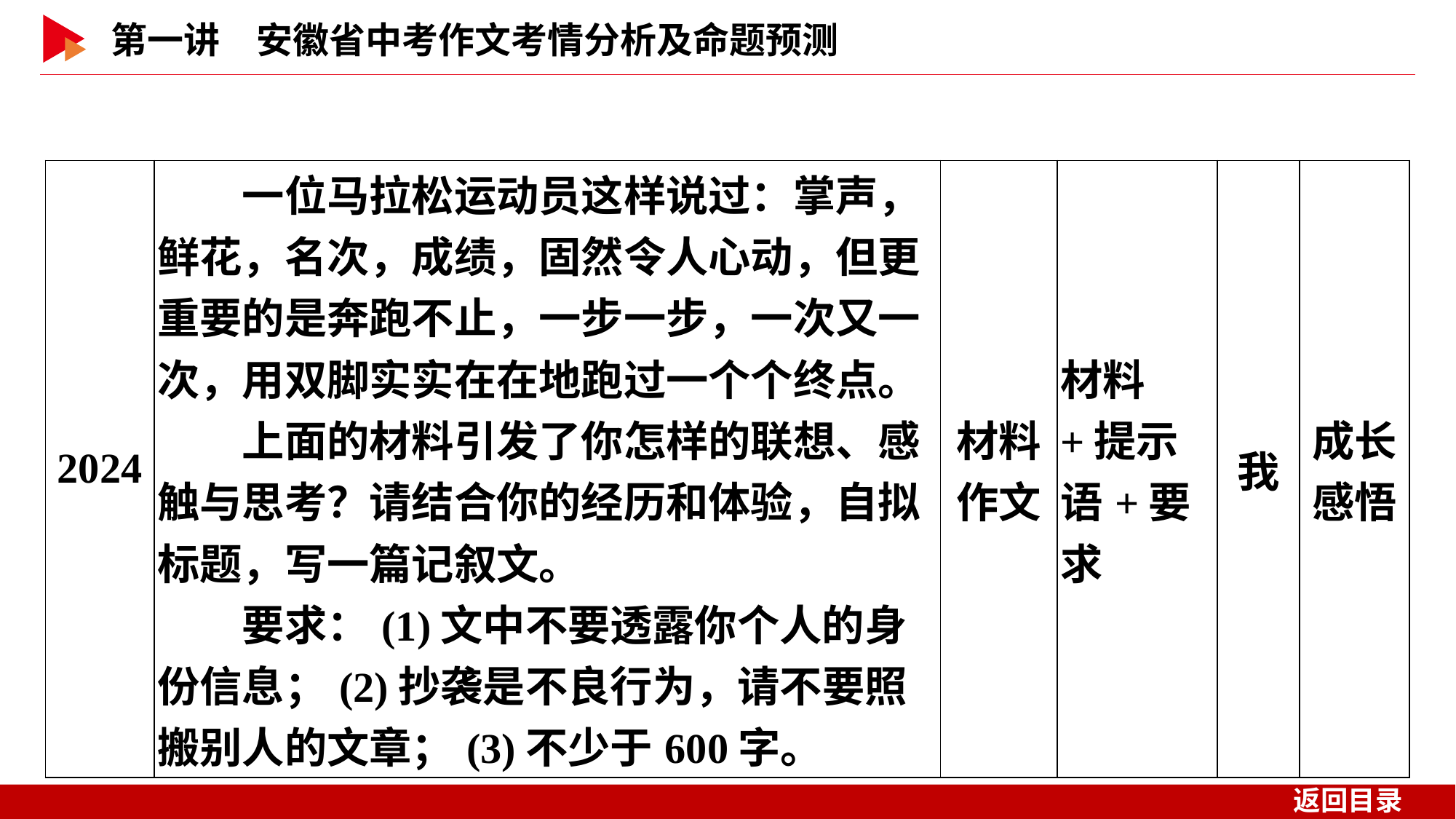

| 2024 | 一位马拉松运动员这样说过：掌声，鲜花，名次，成绩，固然令人心动，但更重要的是奔跑不止，一步一步，一次又一次，用双脚实实在在地跑过一个个终点。 　　上面的材料引发了你怎样的联想、感触与思考？请结合你的经历和体验，自拟标题，写一篇记叙文。 　　要求：(1)文中不要透露你个人的身份信息；(2)抄袭是不良行为，请不要照搬别人的文章；(3)不少于600字。 | 材料 作文 | 材料+提示语+要求 | 我 | 成长 感悟 |
| --- | --- | --- | --- | --- | --- |